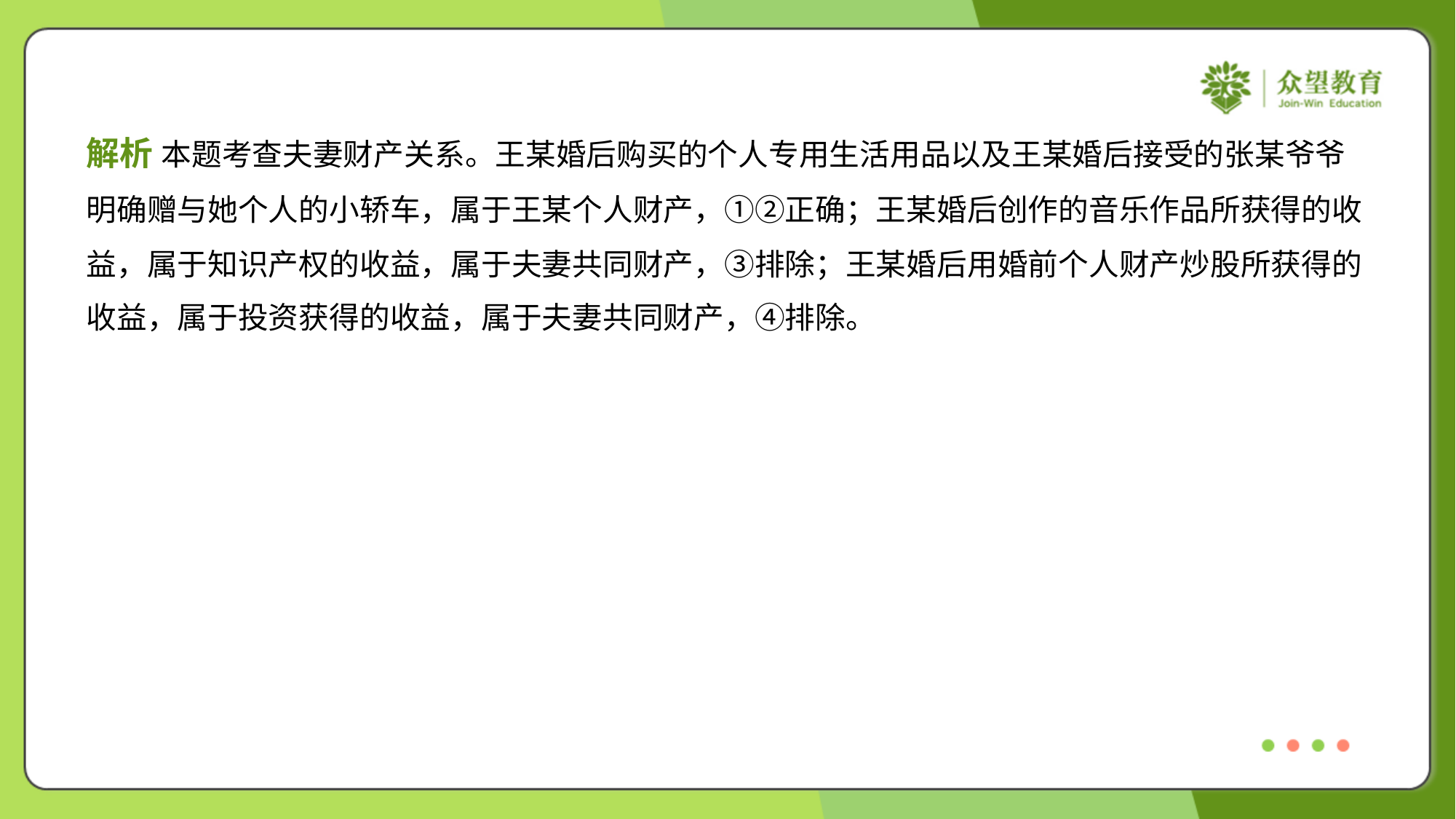

解析 本题考查夫妻财产关系。王某婚后购买的个人专用生活用品以及王某婚后接受的张某爷爷
明确赠与她个人的小轿车，属于王某个人财产，①②正确；王某婚后创作的音乐作品所获得的收
益，属于知识产权的收益，属于夫妻共同财产，③排除；王某婚后用婚前个人财产炒股所获得的
收益，属于投资获得的收益，属于夫妻共同财产，④排除。